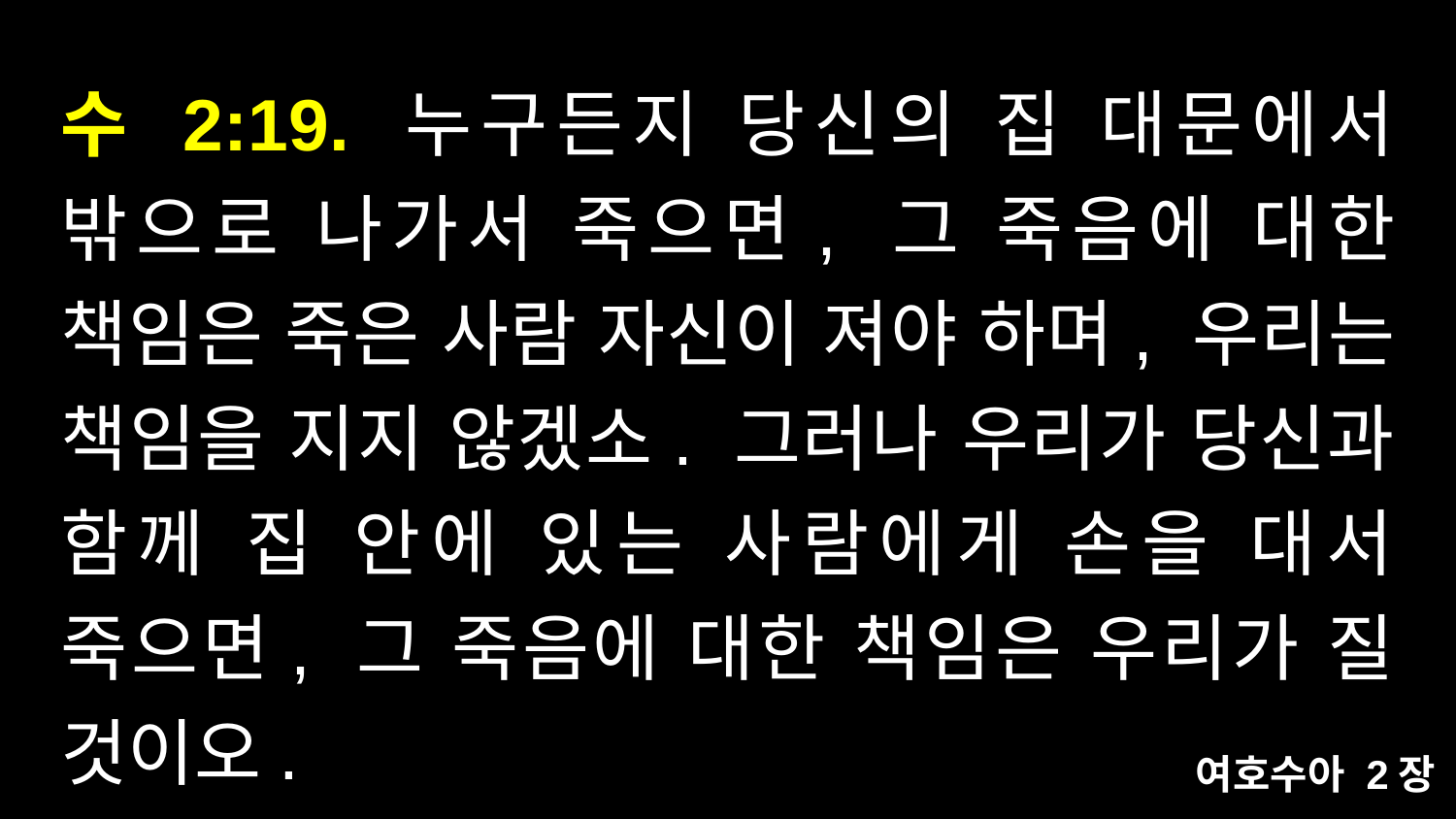

# 수 2:19. 누구든지 당신의 집 대문에서 밖으로 나가서 죽으면, 그 죽음에 대한 책임은 죽은 사람 자신이 져야 하며, 우리는 책임을 지지 않겠소. 그러나 우리가 당신과 함께 집 안에 있는 사람에게 손을 대서 죽으면, 그 죽음에 대한 책임은 우리가 질 것이오.
여호수아 2장